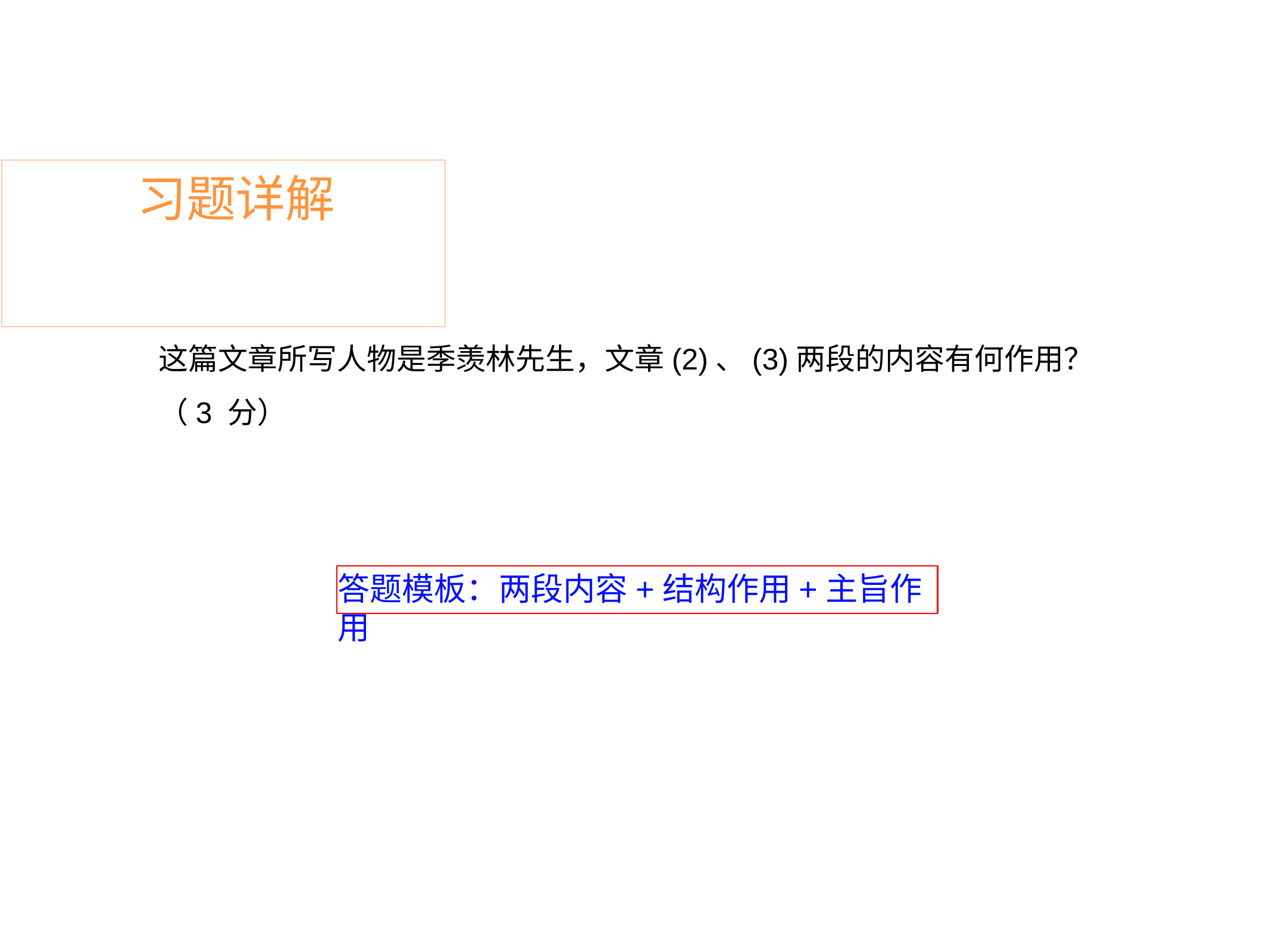

# 习题详解
这篇文章所写人物是季羡林先生，文章(2)、(3)两段的内容有何作用？（3 分）

答题模板：两段内容+结构作用+主旨作用